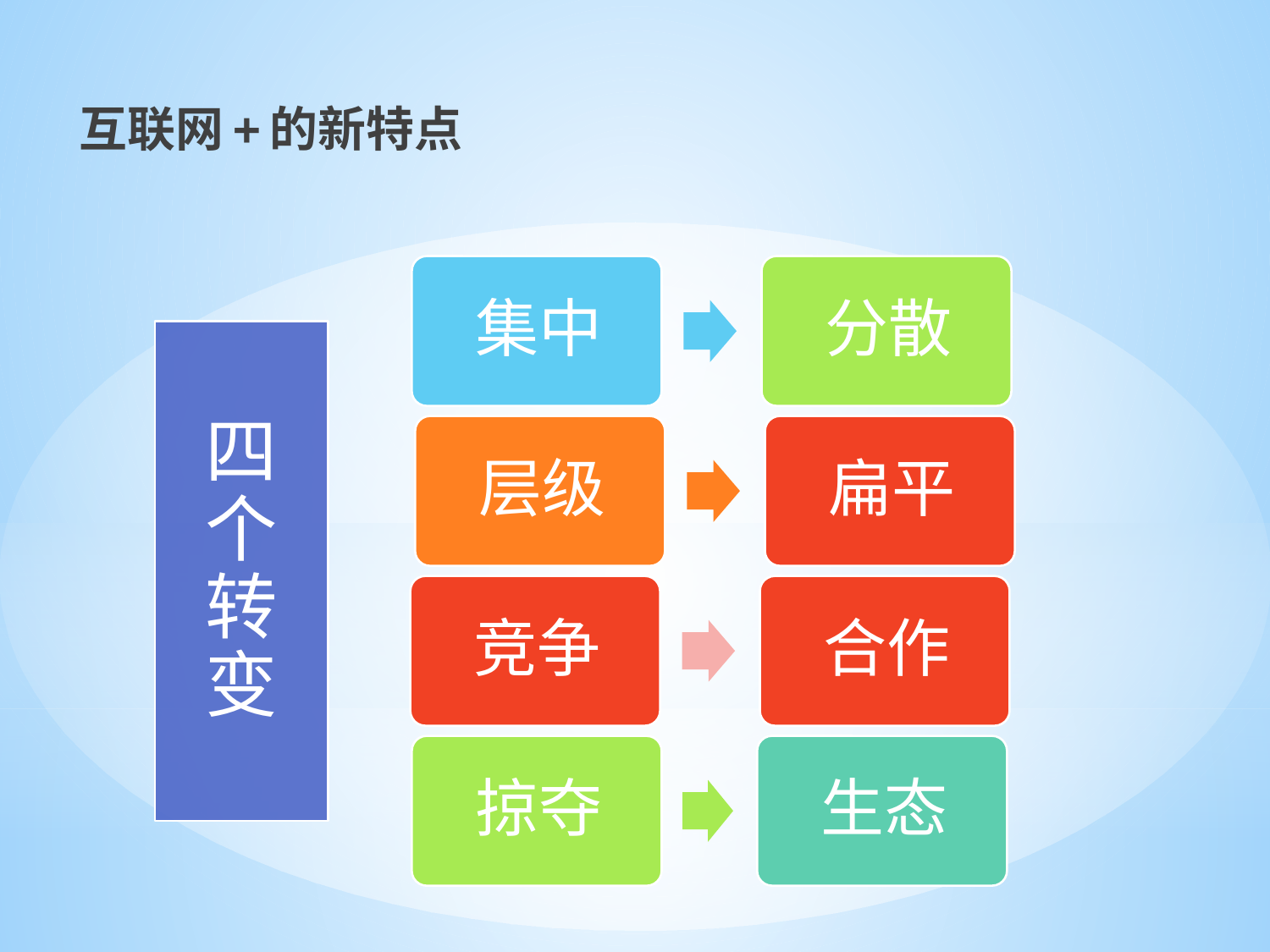

互联网+的新特点
四个转变
集中

分散
层级

扁平
竞争

合作
掠夺

生态